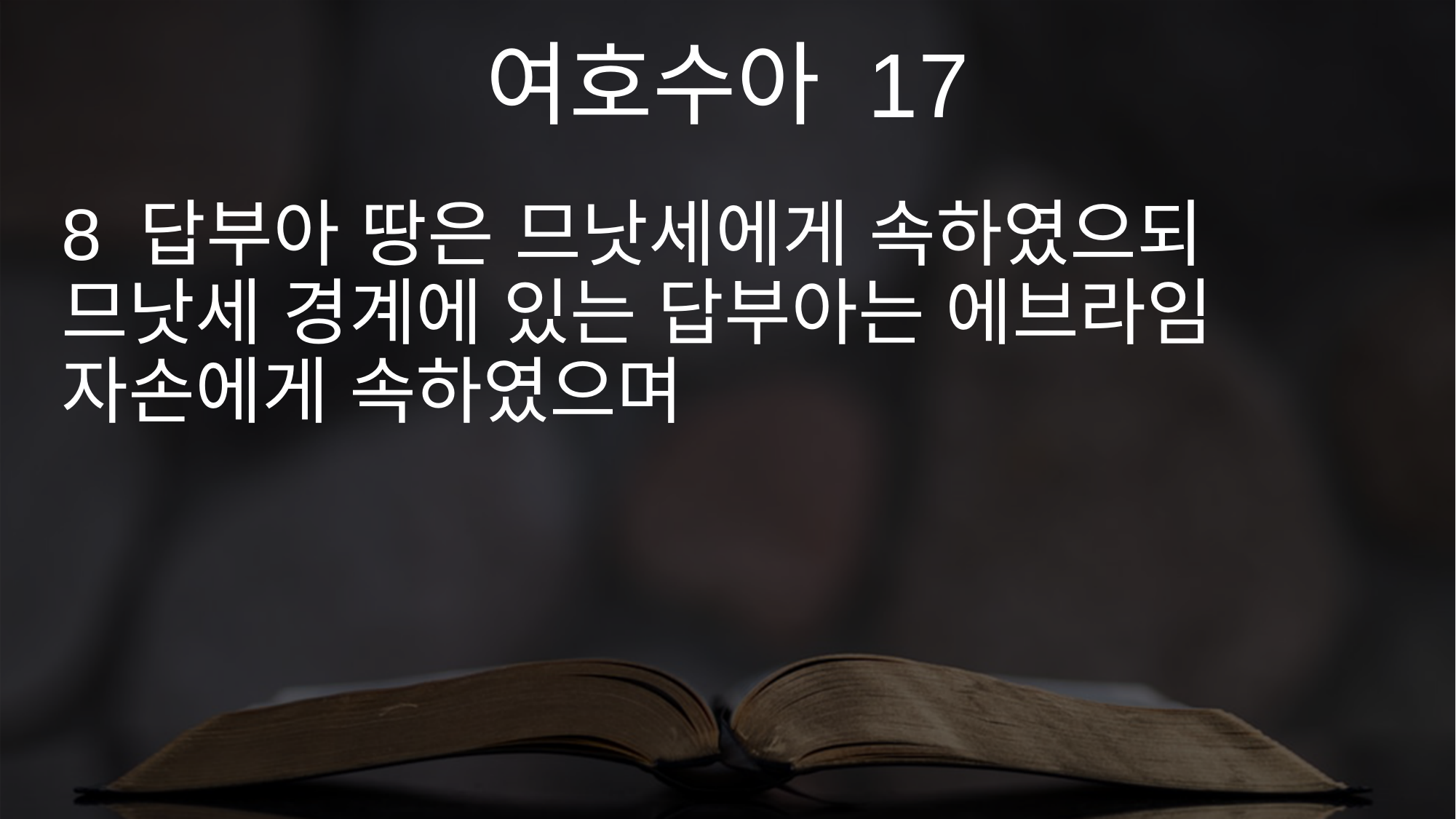

여호수아 17
8 답부아 땅은 므낫세에게 속하였으되 므낫세 경계에 있는 답부아는 에브라임 자손에게 속하였으며